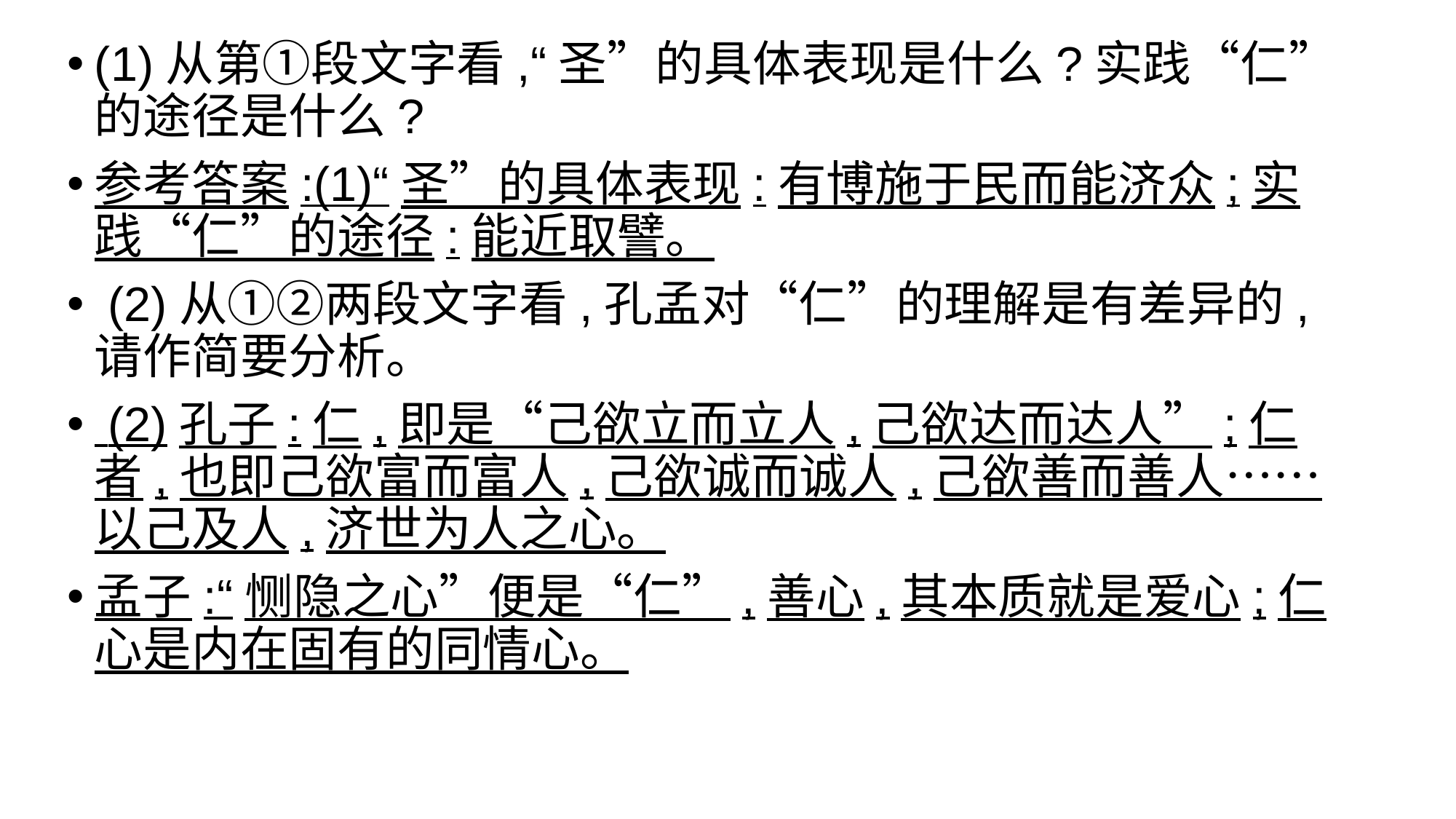

(1)从第①段文字看,“圣”的具体表现是什么?实践“仁”的途径是什么?
参考答案:(1)“圣”的具体表现:有博施于民而能济众;实践“仁”的途径:能近取譬。
 (2)从①②两段文字看,孔孟对“仁”的理解是有差异的,请作简要分析。
 (2)孔子:仁,即是“己欲立而立人,己欲达而达人”;仁者,也即己欲富而富人,己欲诚而诚人,己欲善而善人……以己及人,济世为人之心。
孟子:“恻隐之心”便是“仁”,善心,其本质就是爱心;仁心是内在固有的同情心。

#